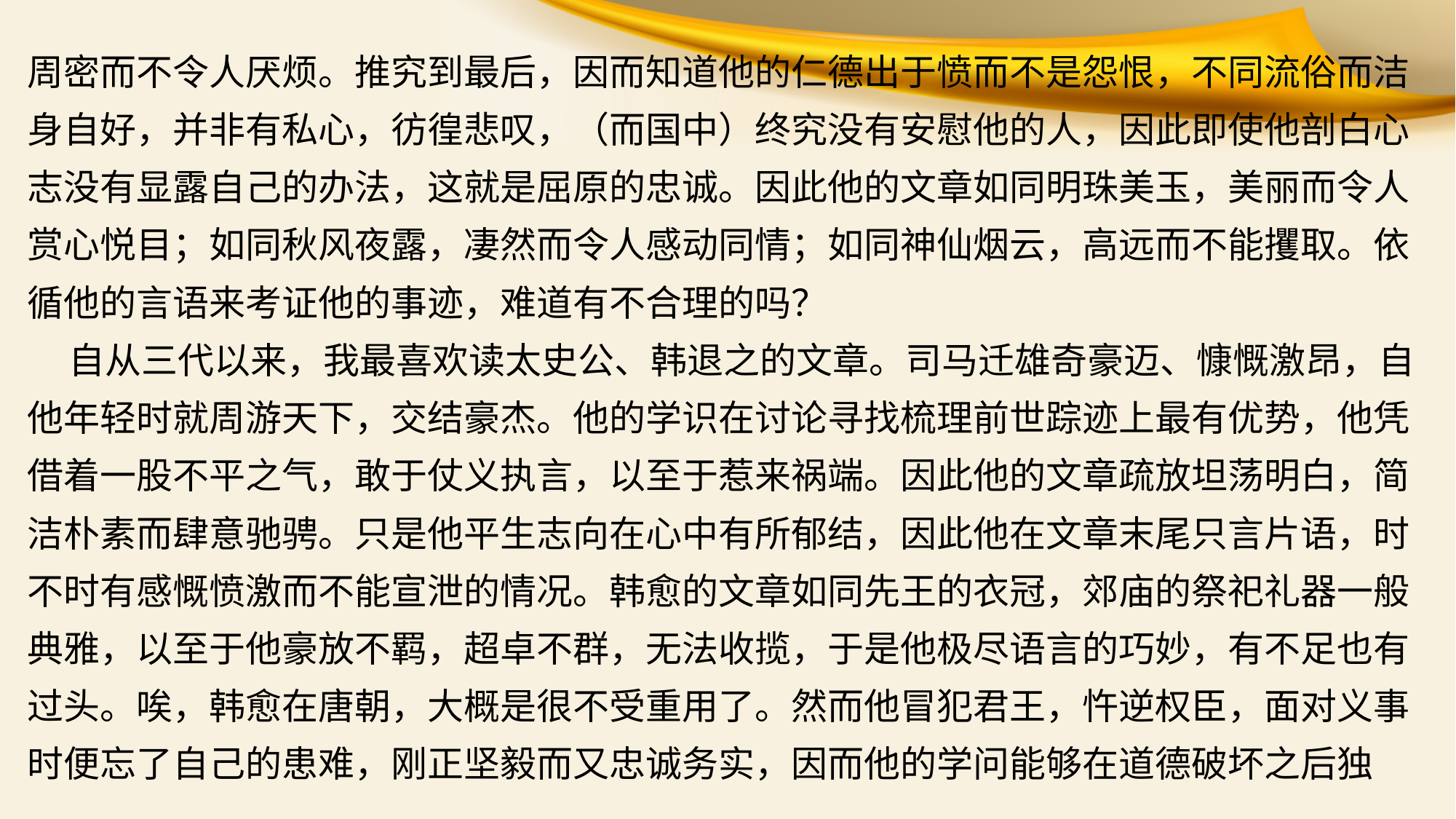

周密而不令人厌烦。推究到最后，因而知道他的仁德出于愤而不是怨恨，不同流俗而洁身自好，并非有私心，彷徨悲叹，（而国中）终究没有安慰他的人，因此即使他剖白心志没有显露自己的办法，这就是屈原的忠诚。因此他的文章如同明珠美玉，美丽而令人赏心悦目；如同秋风夜露，凄然而令人感动同情；如同神仙烟云，高远而不能攫取。依循他的言语来考证他的事迹，难道有不合理的吗？
    自从三代以来，我最喜欢读太史公、韩退之的文章。司马迁雄奇豪迈、慷慨激昂，自他年轻时就周游天下，交结豪杰。他的学识在讨论寻找梳理前世踪迹上最有优势，他凭借着一股不平之气，敢于仗义执言，以至于惹来祸端。因此他的文章疏放坦荡明白，简洁朴素而肆意驰骋。只是他平生志向在心中有所郁结，因此他在文章末尾只言片语，时不时有感慨愤激而不能宣泄的情况。韩愈的文章如同先王的衣冠，郊庙的祭祀礼器一般典雅，以至于他豪放不羁，超卓不群，无法收揽，于是他极尽语言的巧妙，有不足也有过头。唉，韩愈在唐朝，大概是很不受重用了。然而他冒犯君王，忤逆权臣，面对义事时便忘了自己的患难，刚正坚毅而又忠诚务实，因而他的学问能够在道德破坏之后独